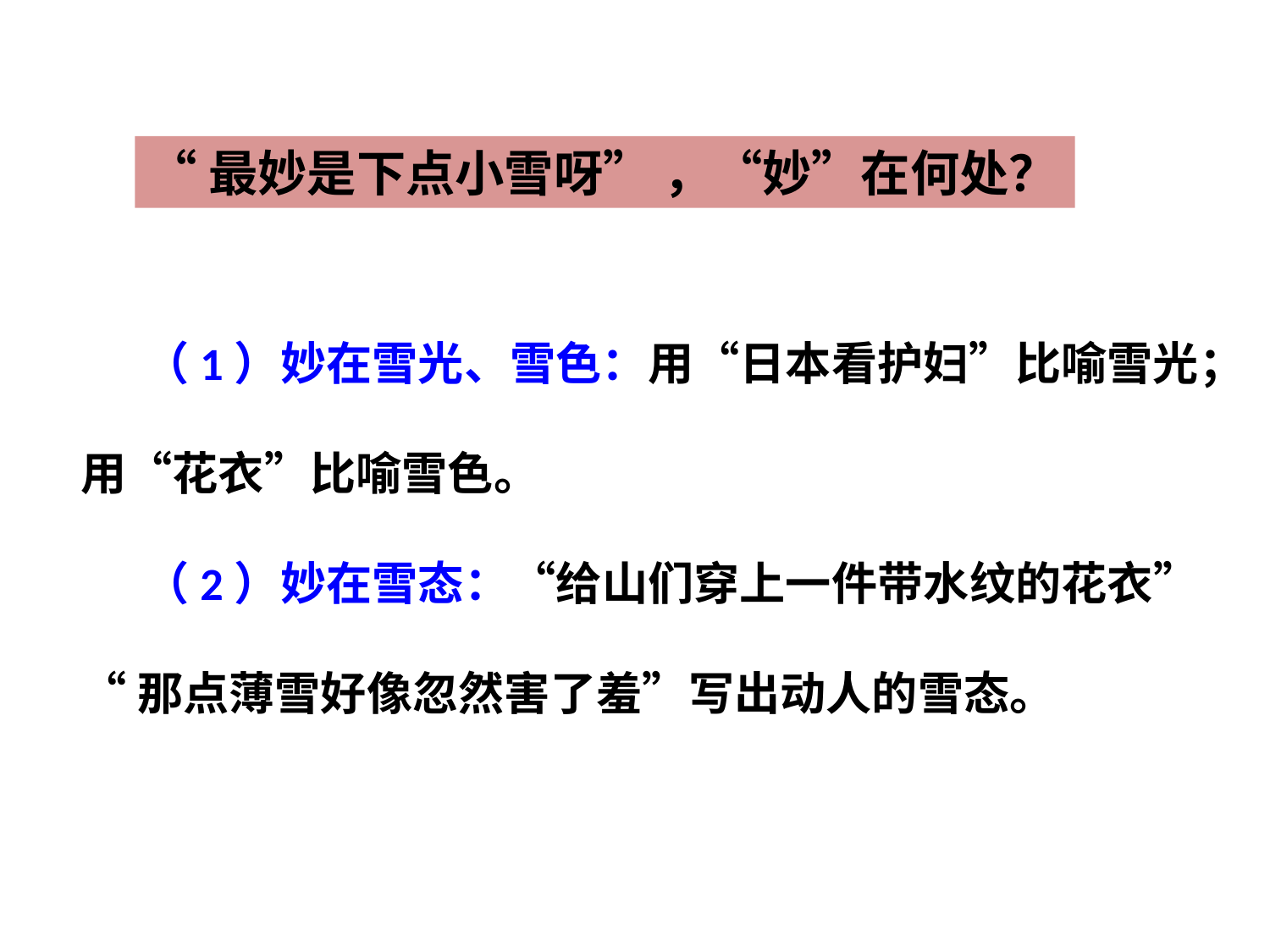

“最妙是下点小雪呀” ，“妙”在何处？
     （1）妙在雪光、雪色：用“日本看护妇”比喻雪光；
用“花衣”比喻雪色。
     （2）妙在雪态：“给山们穿上一件带水纹的花衣”
“那点薄雪好像忽然害了羞”写出动人的雪态。